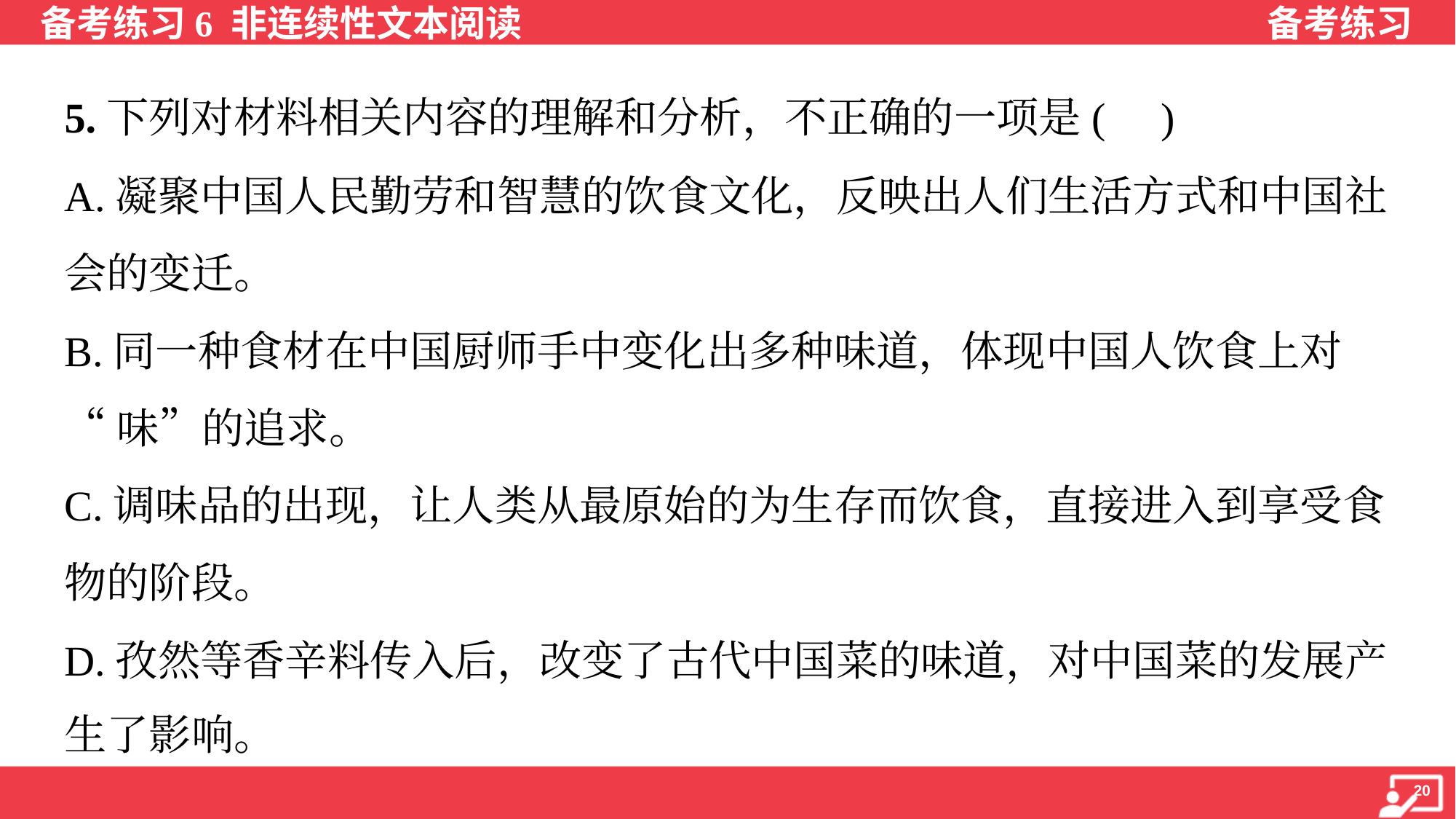

5.下列对材料相关内容的理解和分析，不正确的一项是(     )
A.凝聚中国人民勤劳和智慧的饮食文化，反映出人们生活方式和中国社
会的变迁。
B.同一种食材在中国厨师手中变化出多种味道，体现中国人饮食上对
“味”的追求。
C.调味品的出现，让人类从最原始的为生存而饮食，直接进入到享受食
物的阶段。
D.孜然等香辛料传入后，改变了古代中国菜的味道，对中国菜的发展产
生了影响。